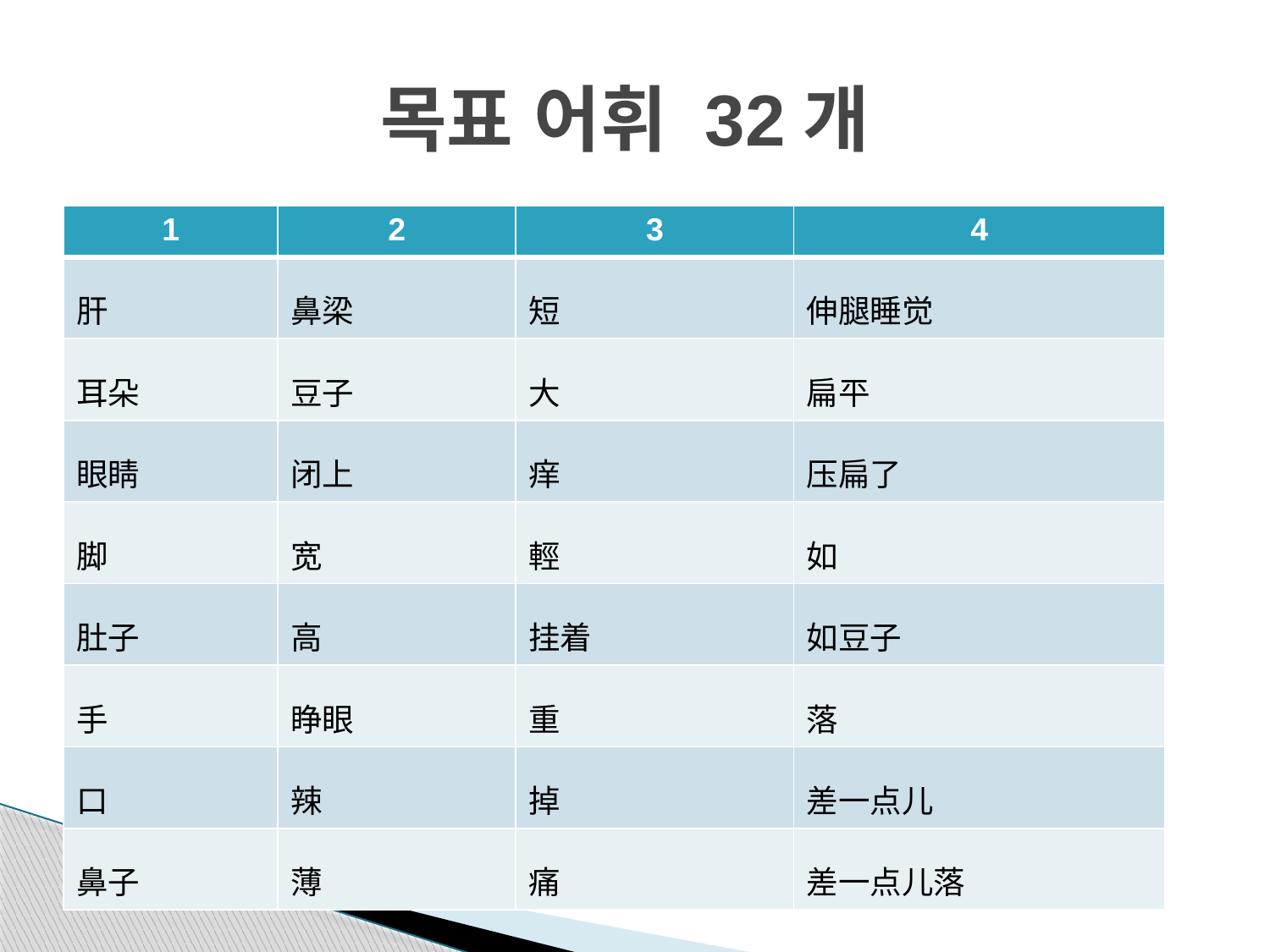

# 목표 어휘 32개
| 1 | 2 | 3 | 4 |
| --- | --- | --- | --- |
| 肝 | 鼻梁 | 短 | 伸腿睡觉 |
| 耳朵 | 豆子 | 大 | 扁平 |
| 眼睛 | 闭上 | 痒 | 压扁了 |
| 脚 | 宽 | 輕 | 如 |
| 肚子 | 高 | 挂着 | 如豆子 |
| 手 | 睁眼 | 重 | 落 |
| 口 | 辣 | 掉 | 差一点儿 |
| 鼻子 | 薄 | 痛 | 差一点儿落 |